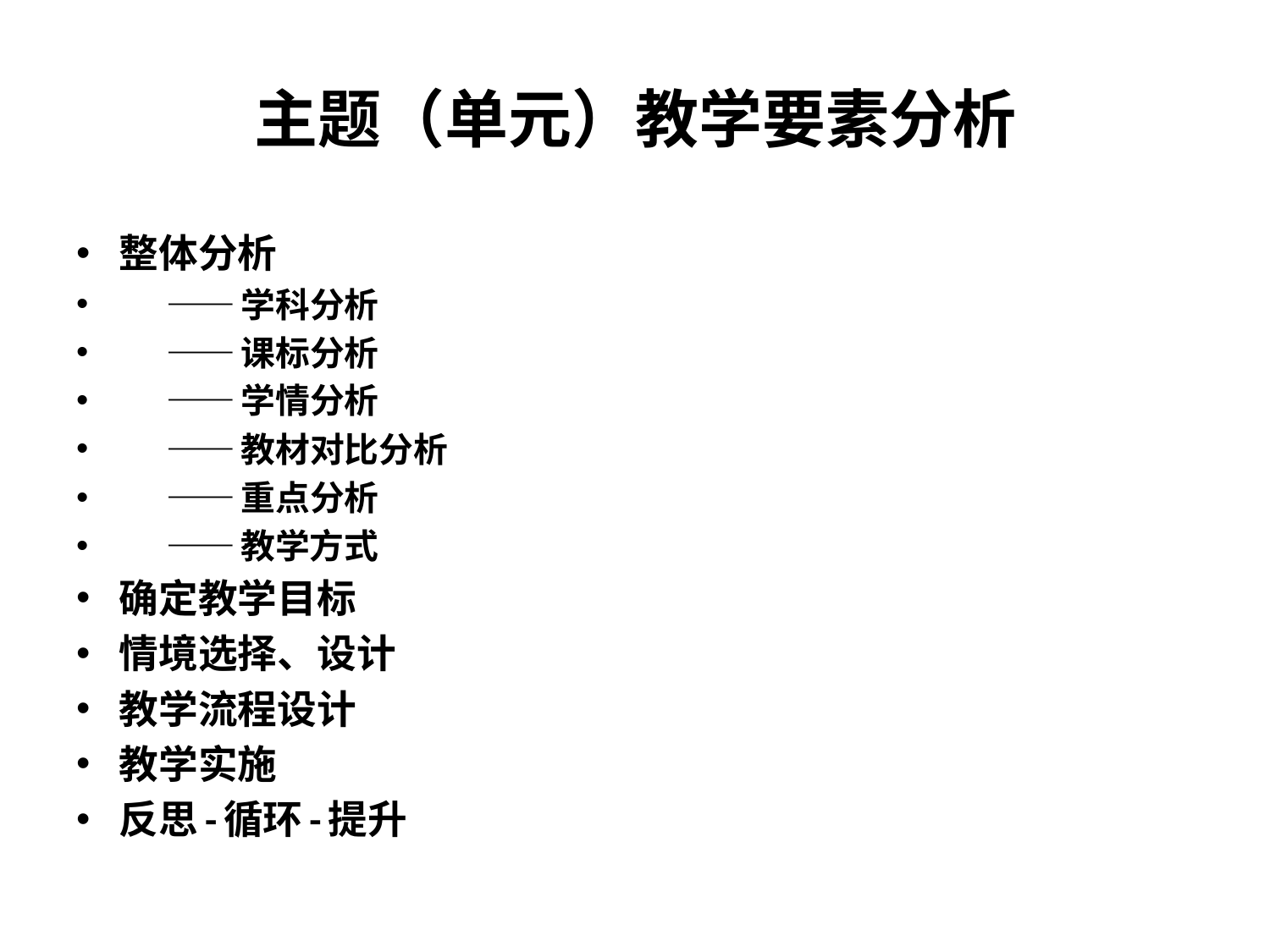

# 主题（单元）教学要素分析
整体分析
      ——学科分析
      ——课标分析
      ——学情分析
      ——教材对比分析
      ——重点分析
      ——教学方式
确定教学目标
情境选择、设计
教学流程设计
教学实施
反思-循环-提升